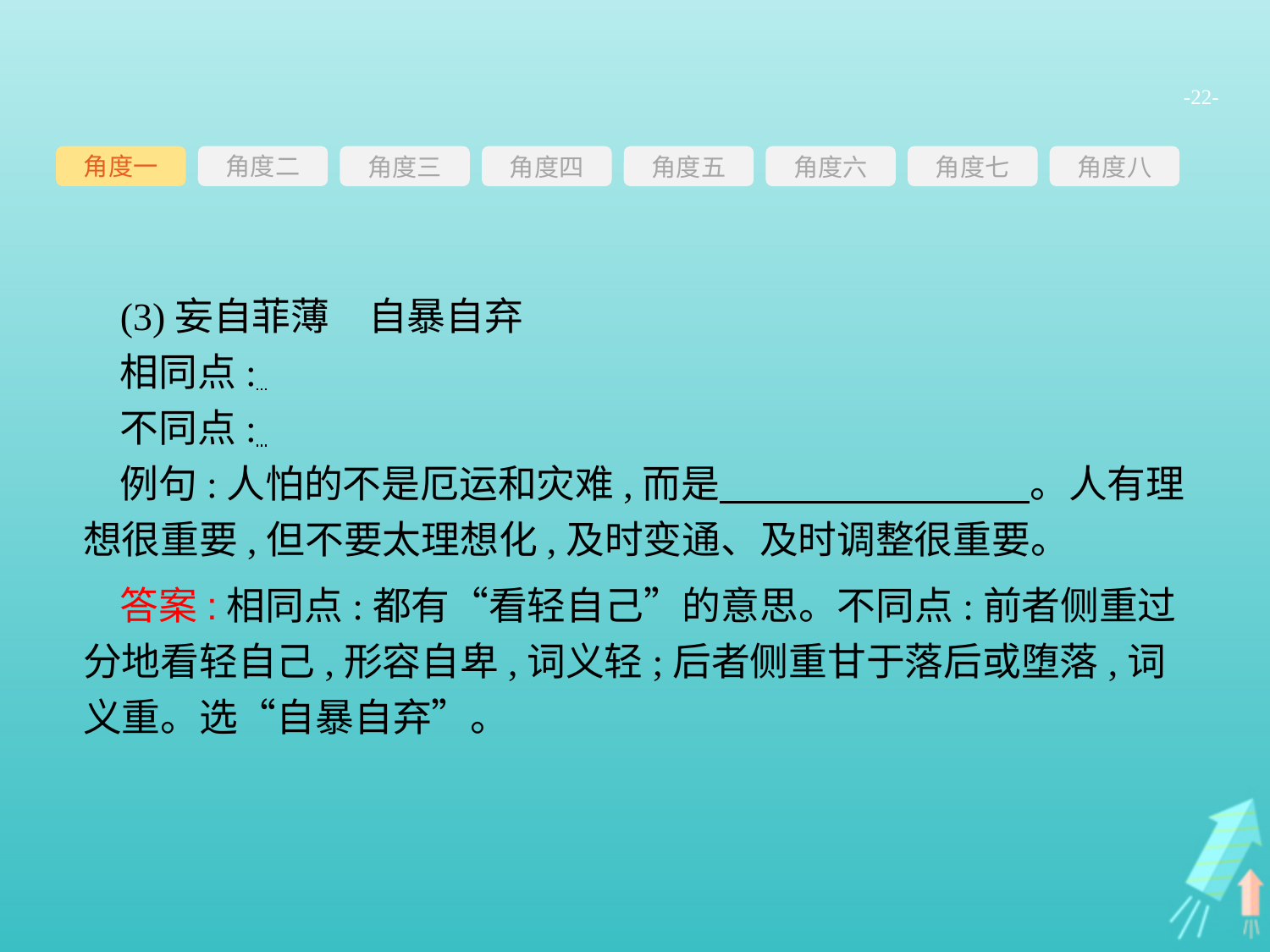

-22-
角度一
角度三
角度四
角度五
角度六
角度七
角度八
角度二
(3)妄自菲薄　自暴自弃
相同点:
不同点:
例句:人怕的不是厄运和灾难,而是　　　　　　　　。人有理想很重要,但不要太理想化,及时变通、及时调整很重要。
答案:相同点:都有“看轻自己”的意思。不同点:前者侧重过分地看轻自己,形容自卑,词义轻;后者侧重甘于落后或堕落,词义重。选“自暴自弃”。